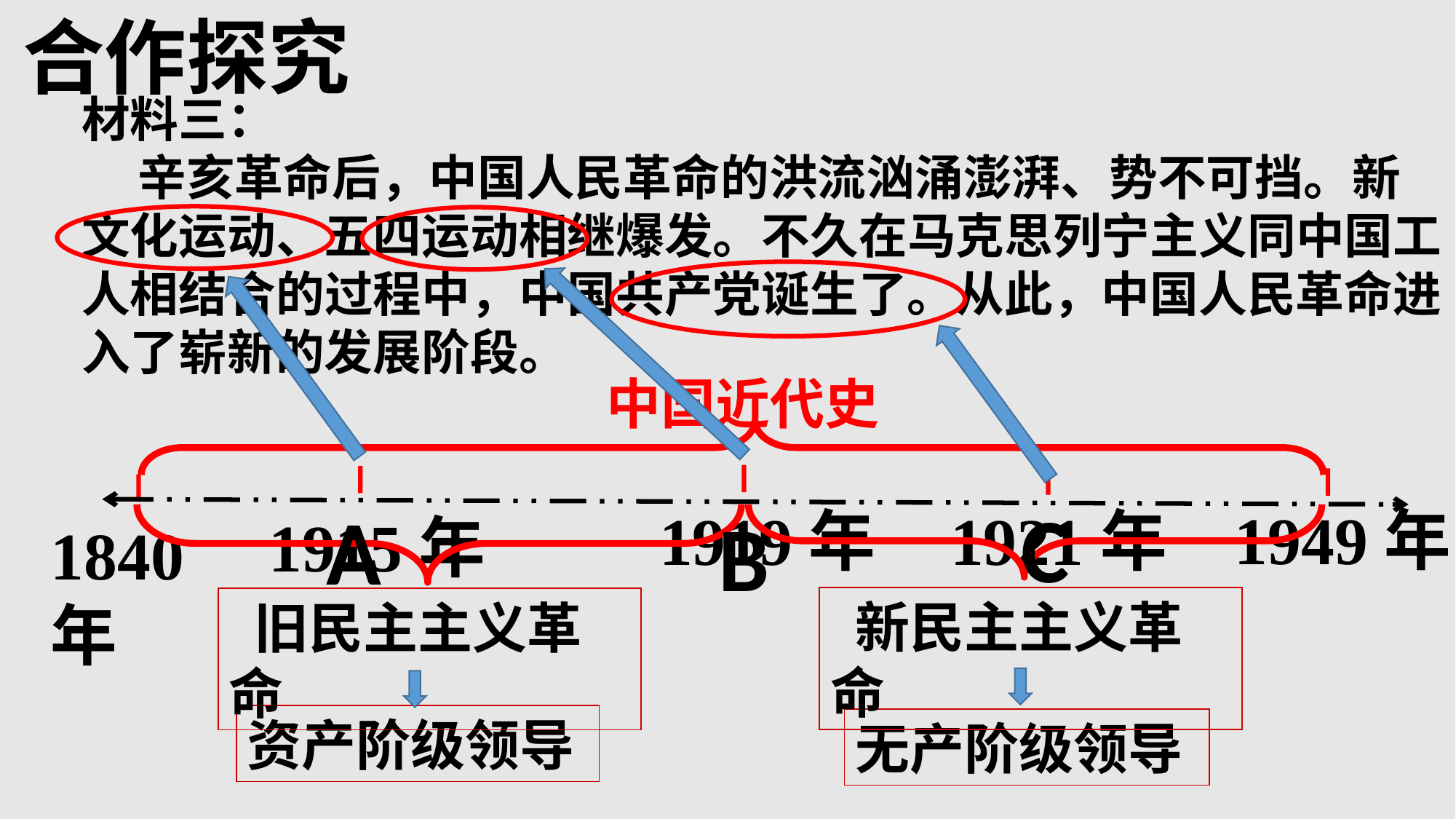

合作探究

材料三：
    辛亥革命后，中国人民革命的洪流汹涌澎湃、势不可挡。新文化运动、五四运动相继爆发。不久在马克思列宁主义同中国工人相结合的过程中，中国共产党诞生了。从此，中国人民革命进入了崭新的发展阶段。

中国近代史

C
A
1949年
1919年
1921年
B
1915年
1840年
 新民主主义革命
 旧民主主义革命

资产阶级领导
无产阶级领导